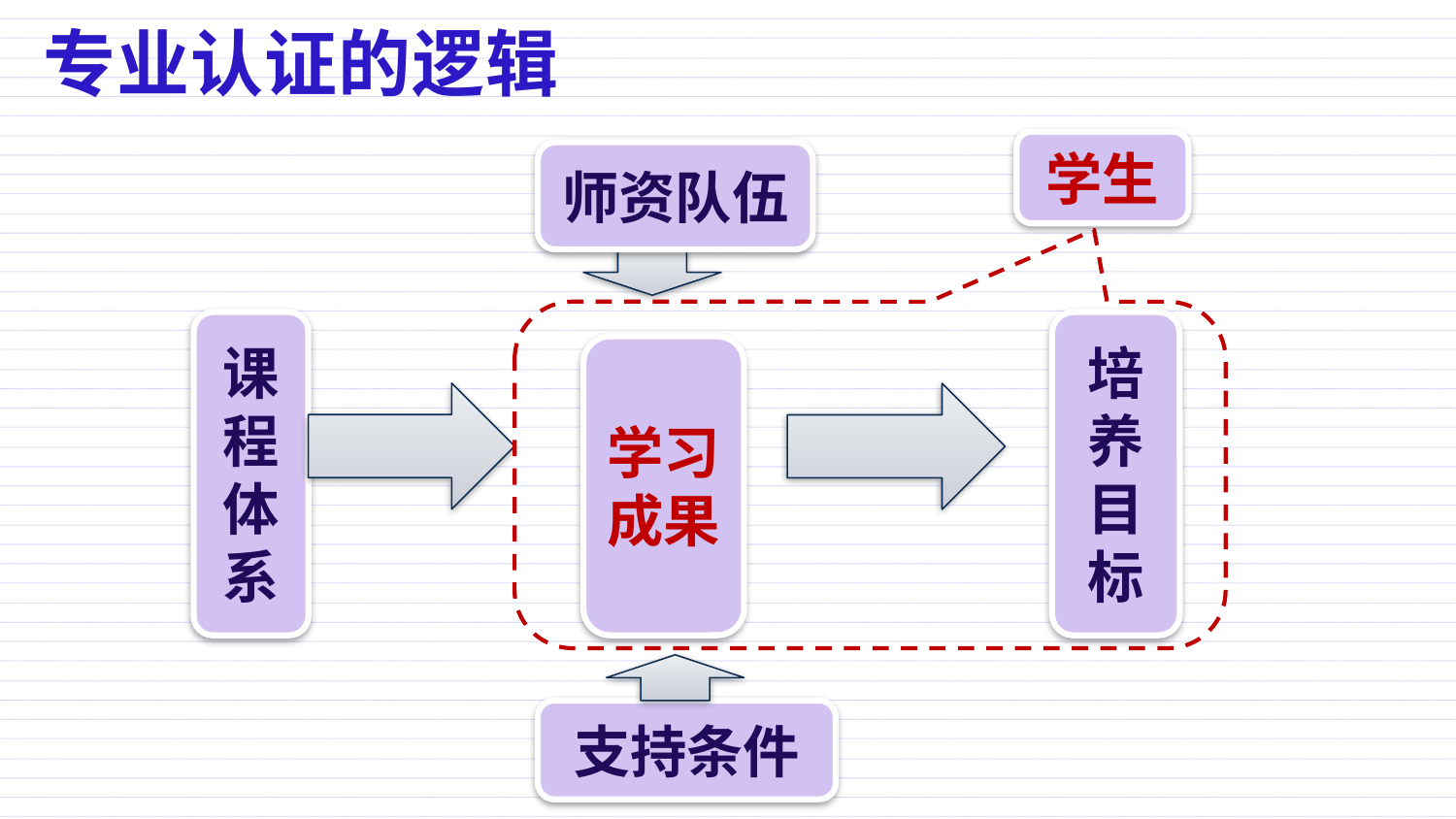

专业认证的逻辑
学生
师资队伍

课程体系
培
养
目
标
学习成果

支持条件